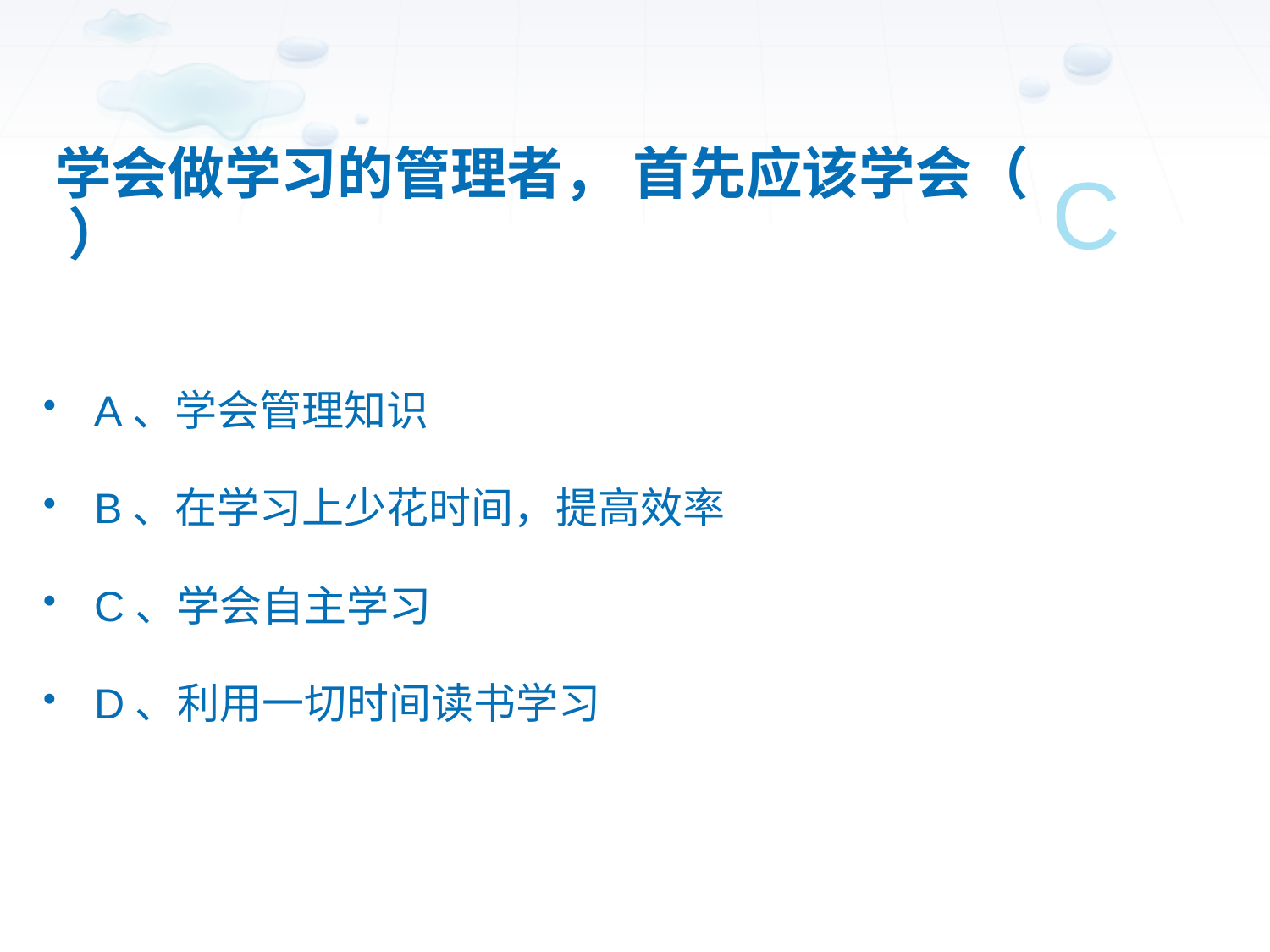

# 学会做学习的管理者， 首先应该学会（        ）
C

A、学会管理知识
B、在学习上少花时间，提高效率
C、学会自主学习
D、利用一切时间读书学习